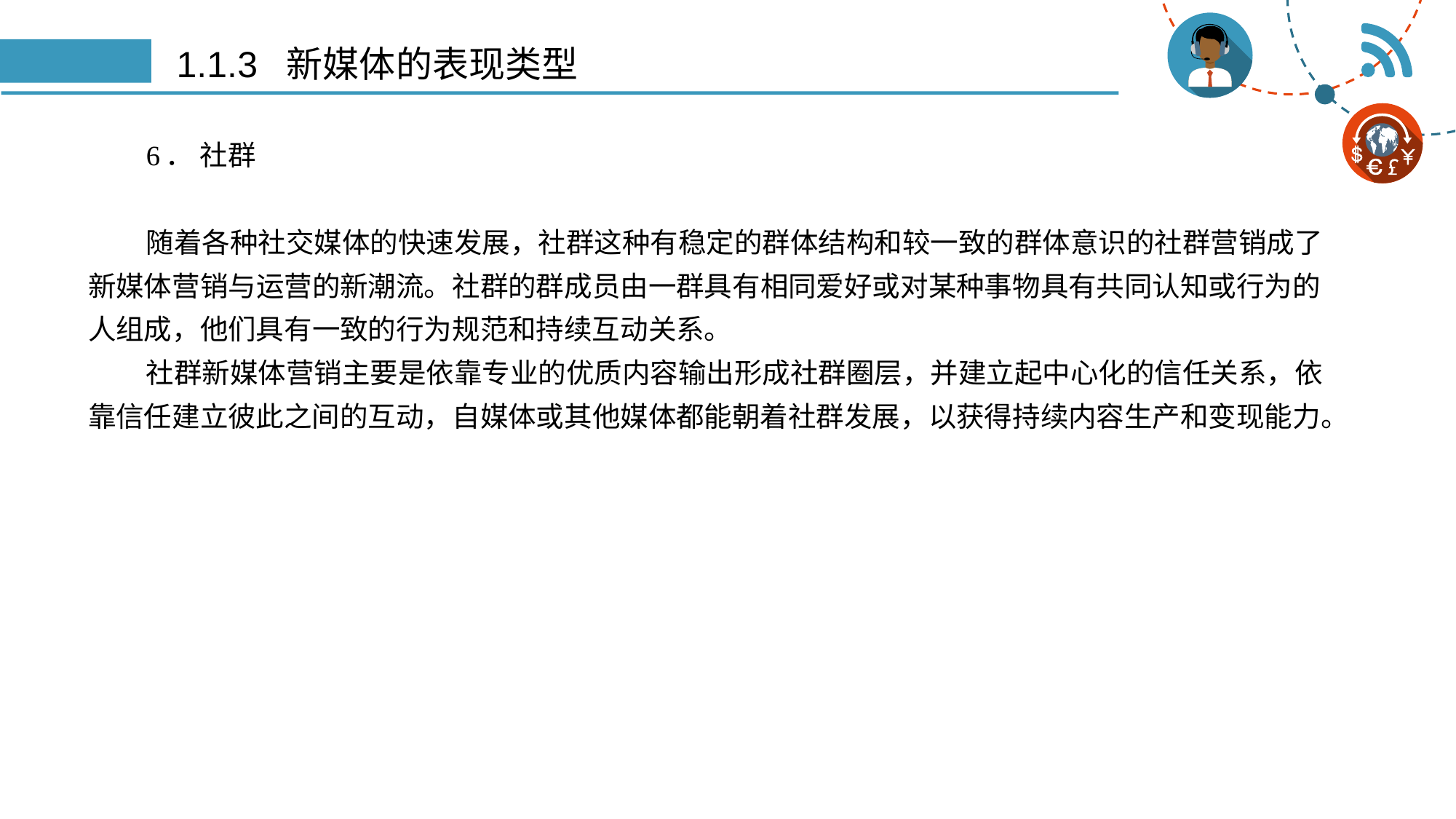

# 1.1.3  新媒体的表现类型
6． 社群

随着各种社交媒体的快速发展，社群这种有稳定的群体结构和较一致的群体意识的社群营销成了新媒体营销与运营的新潮流。社群的群成员由一群具有相同爱好或对某种事物具有共同认知或行为的人组成，他们具有一致的行为规范和持续互动关系。
社群新媒体营销主要是依靠专业的优质内容输出形成社群圈层，并建立起中心化的信任关系，依靠信任建立彼此之间的互动，自媒体或其他媒体都能朝着社群发展，以获得持续内容生产和变现能力。